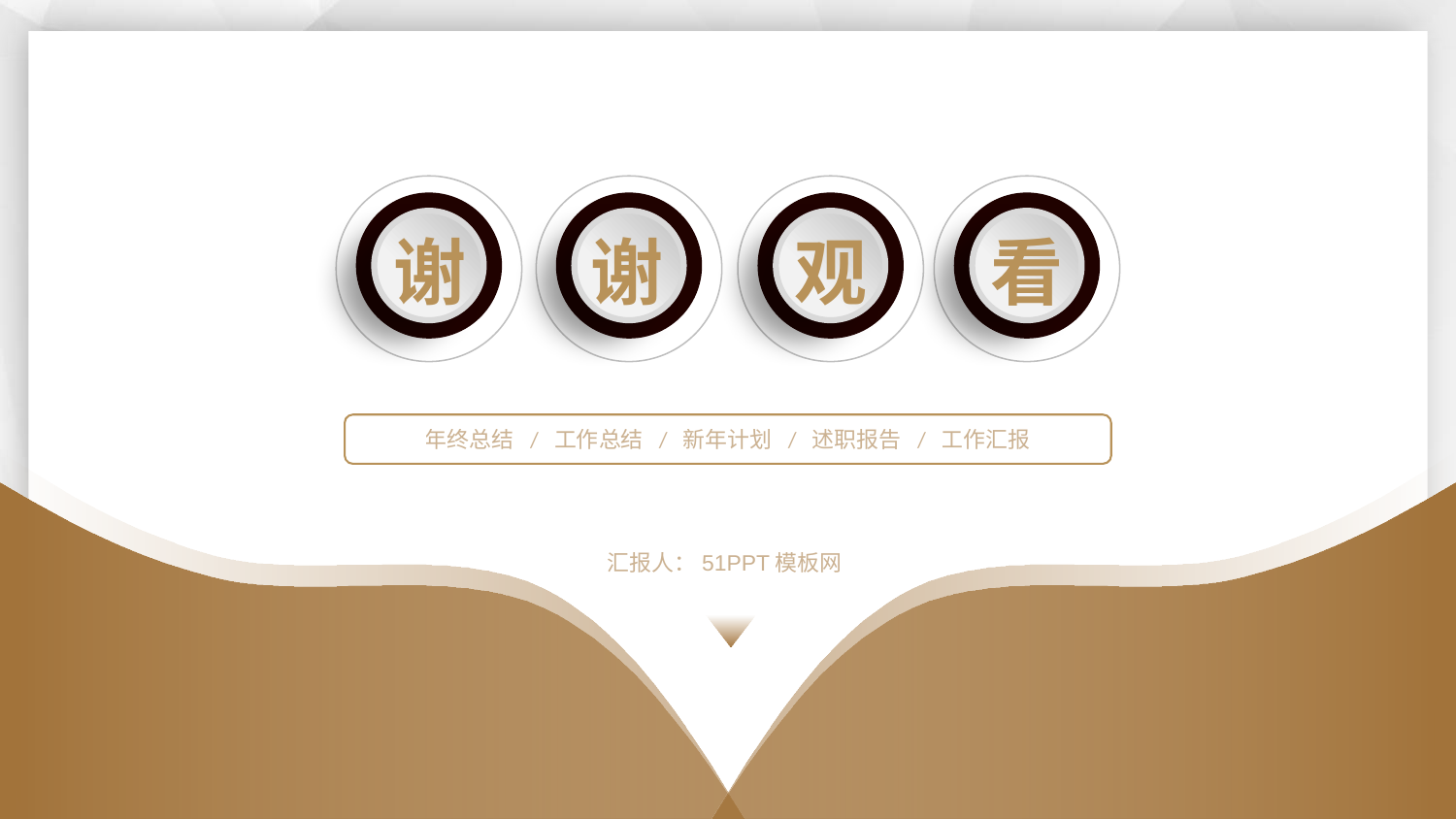

谢
谢
观
看
年终总结  /  工作总结  /  新年计划  /  述职报告  /  工作汇报

汇报人：51PPT模板网